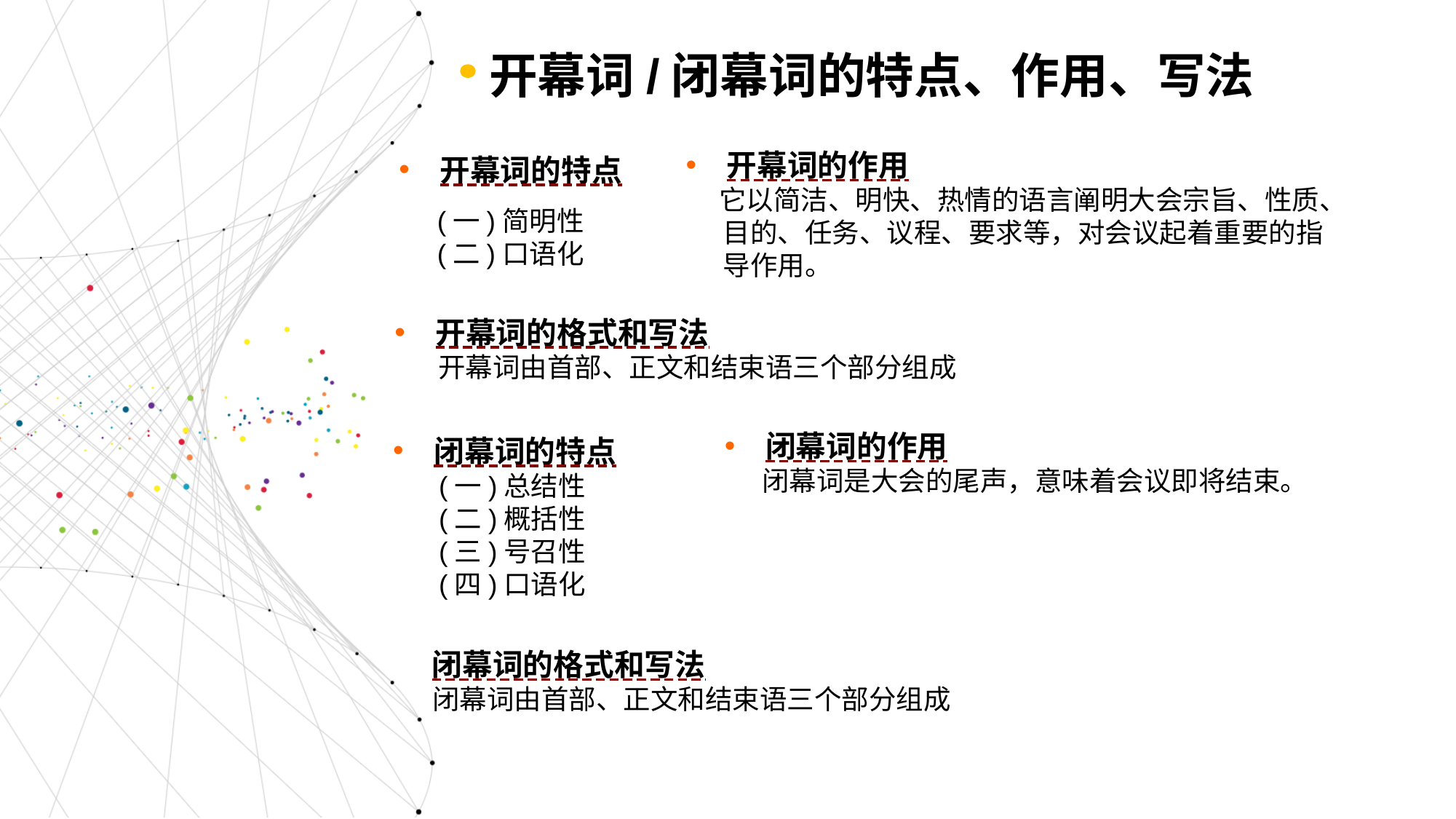

开幕词/闭幕词的特点、作用、写法

开幕词的特点
     (一)简明性
     (二)口语化
开幕词的作用
      它以简洁、明快、热情的语言阐明大会宗旨、性质、
     目的、任务、议程、要求等，对会议起着重要的指
     导作用。
开幕词的格式和写法
      开幕词由首部、正文和结束语三个部分组成

闭幕词的特点
      (一)总结性
      (二)概括性
      (三)号召性
      (四)口语化
闭幕词的作用
     闭幕词是大会的尾声，意味着会议即将结束。
    闭幕词的格式和写法
   闭幕词由首部、正文和结束语三个部分组成